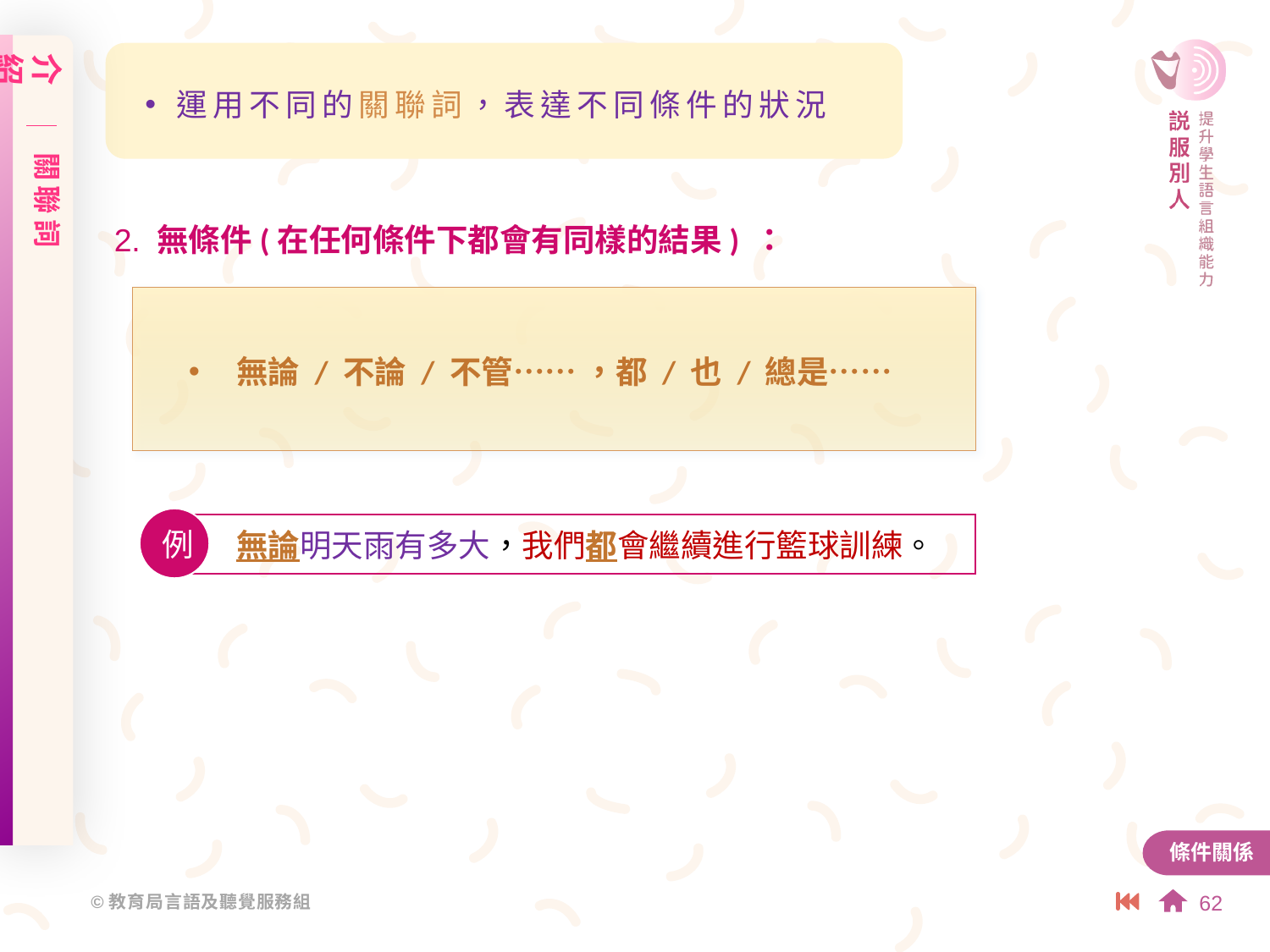

介紹
關聯詞

運用不同的關聯詞，表達不同條件的狀況

2. 無條件(在任何條件下都會有同樣的結果) ：

無論 / 不論 / 不管⋯⋯ ，都 / 也 / 總是⋯⋯
例

無論明天雨有多大，我們都會繼續進行籃球訓練。

條件關係
62